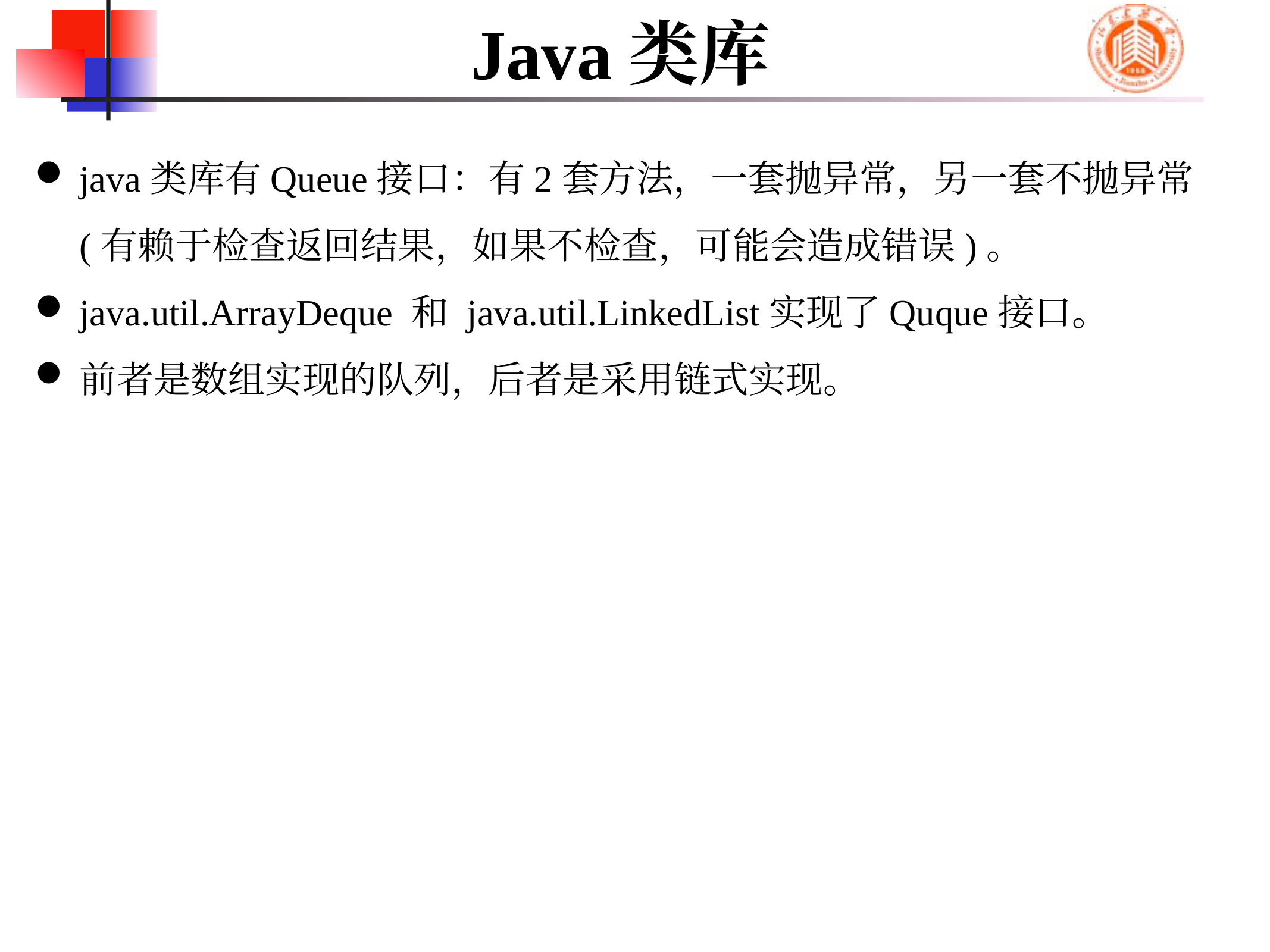

# Java类库
java类库有Queue接口：有2套方法，一套抛异常，另一套不抛异常(有赖于检查返回结果，如果不检查，可能会造成错误)。
java.util.ArrayDeque 和 java.util.LinkedList实现了Quque接口。
前者是数组实现的队列，后者是采用链式实现。